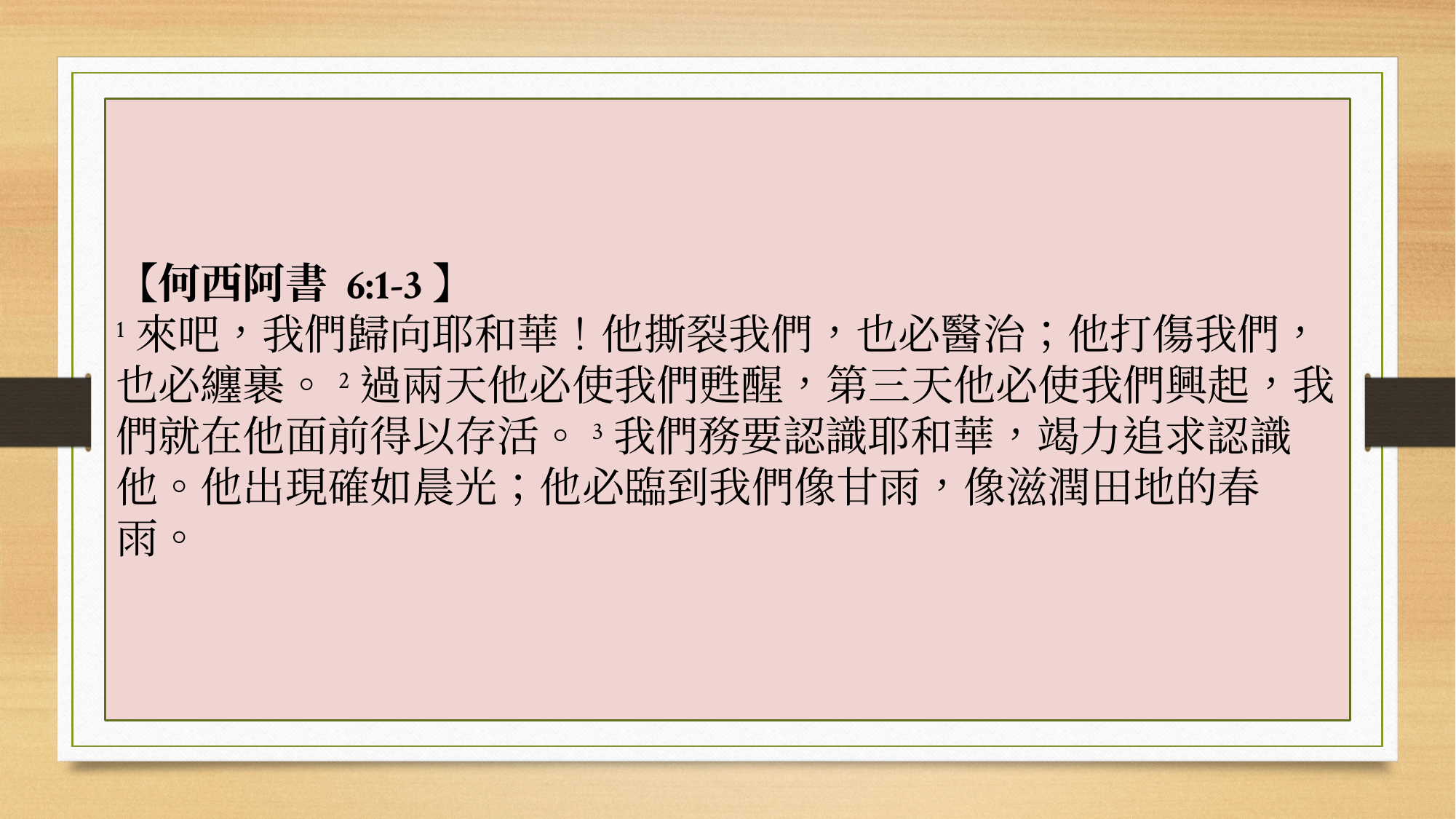

【何西阿書 6:1-3】
1來吧，我們歸向耶和華！他撕裂我們，也必醫治；他打傷我們，也必纏裹。2過兩天他必使我們甦醒，第三天他必使我們興起，我們就在他面前得以存活。3我們務要認識耶和華，竭力追求認識他。他出現確如晨光；他必臨到我們像甘雨，像滋潤田地的春雨。
#